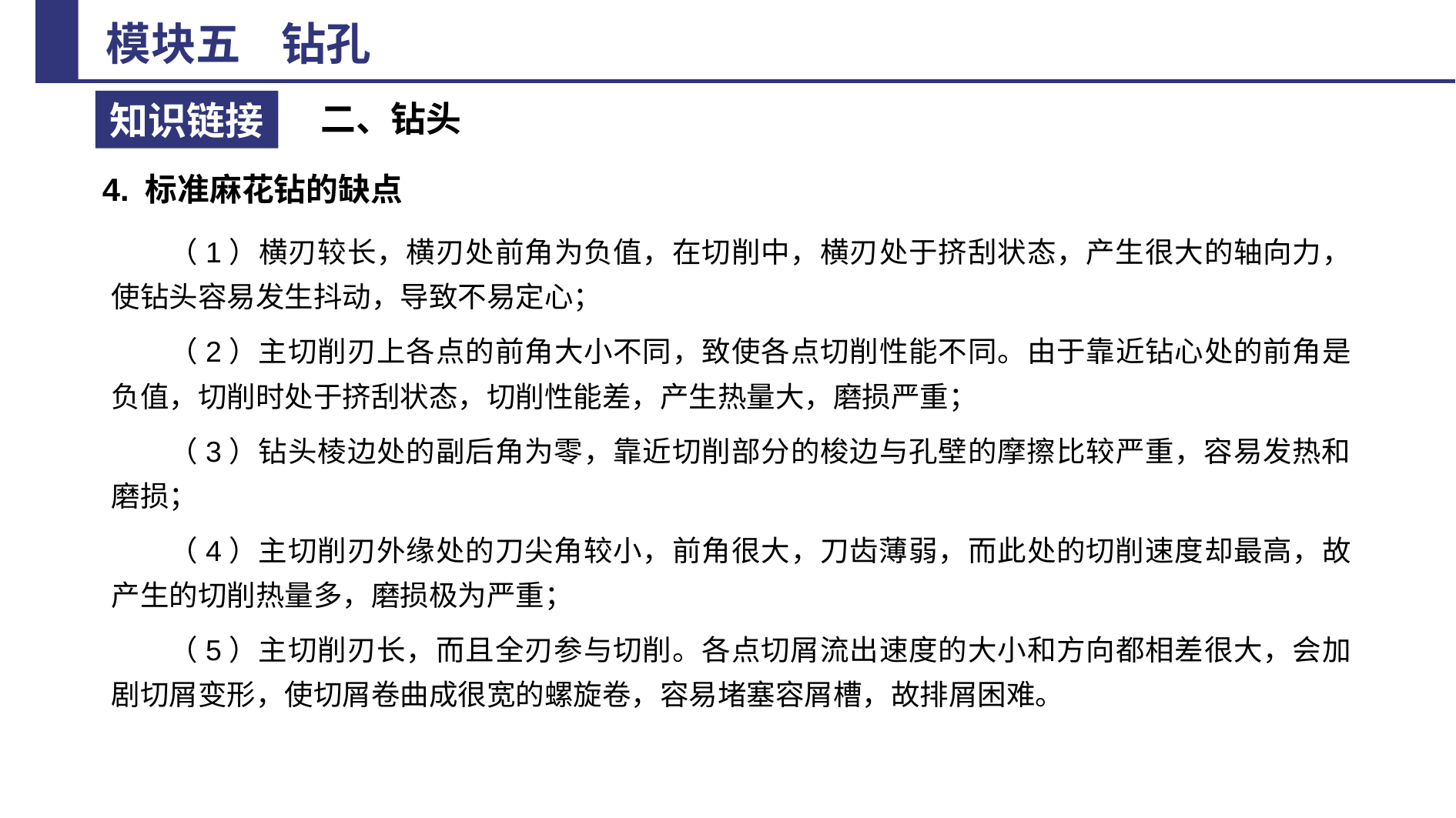

二、钻头
4. 标准麻花钻的缺点
（1）横刃较长，横刃处前角为负值，在切削中，横刃处于挤刮状态，产生很大的轴向力，使钻头容易发生抖动，导致不易定心；
（2）主切削刃上各点的前角大小不同，致使各点切削性能不同。由于靠近钻心处的前角是负值，切削时处于挤刮状态，切削性能差，产生热量大，磨损严重；
（3）钻头棱边处的副后角为零，靠近切削部分的梭边与孔壁的摩擦比较严重，容易发热和磨损；
（4）主切削刃外缘处的刀尖角较小，前角很大，刀齿薄弱，而此处的切削速度却最高，故产生的切削热量多，磨损极为严重；
（5）主切削刃长，而且全刃参与切削。各点切屑流出速度的大小和方向都相差很大，会加剧切屑变形，使切屑卷曲成很宽的螺旋卷，容易堵塞容屑槽，故排屑困难。